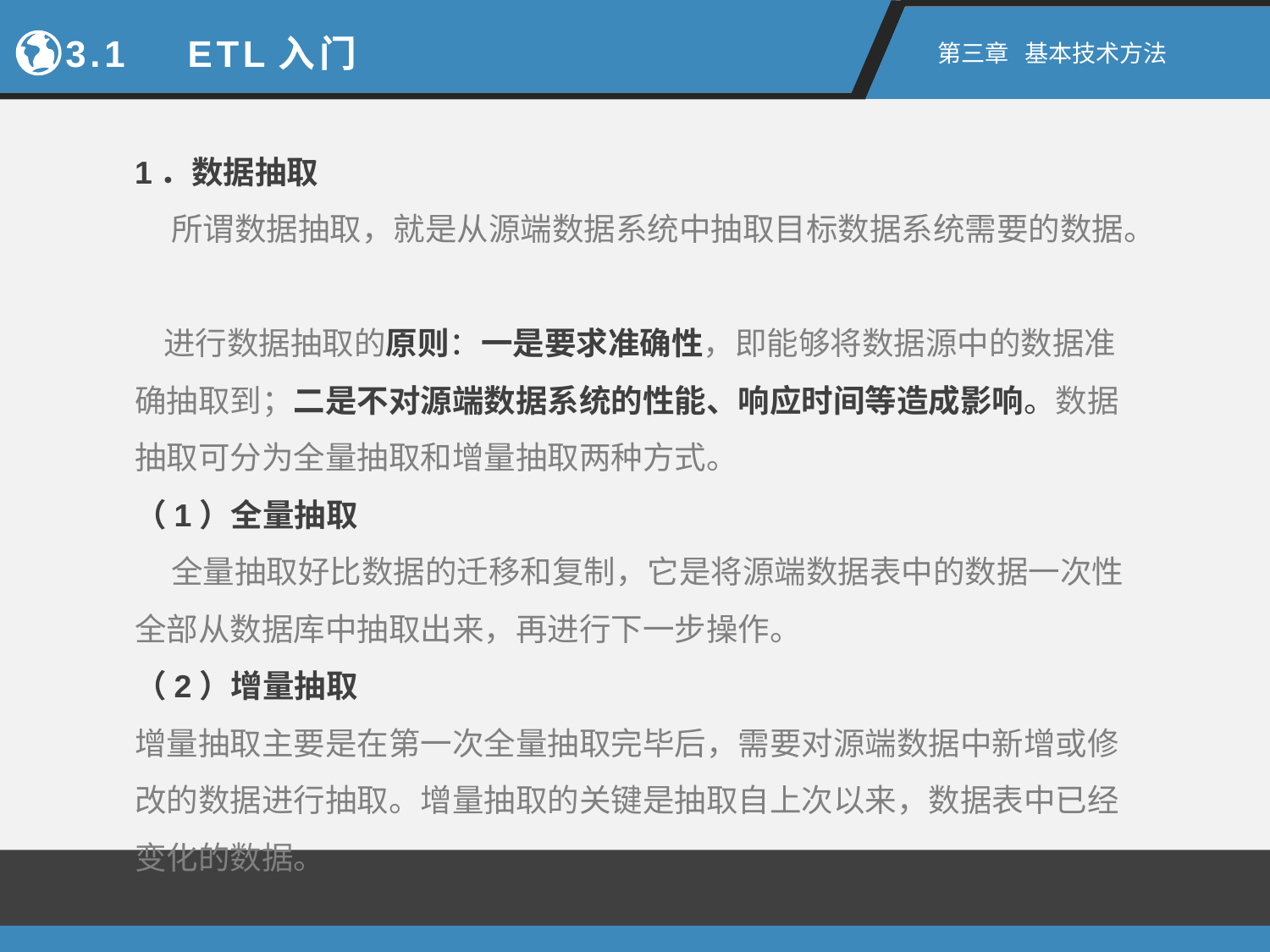

3.1　ETL入门

第三章   基本技术方法
1．数据抽取
    所谓数据抽取，就是从源端数据系统中抽取目标数据系统需要的数据。
    进行数据抽取的原则：一是要求准确性，即能够将数据源中的数据准确抽取到；二是不对源端数据系统的性能、响应时间等造成影响。数据抽取可分为全量抽取和增量抽取两种方式。
（1）全量抽取
    全量抽取好比数据的迁移和复制，它是将源端数据表中的数据一次性全部从数据库中抽取出来，再进行下一步操作。
（2）增量抽取
增量抽取主要是在第一次全量抽取完毕后，需要对源端数据中新增或修改的数据进行抽取。增量抽取的关键是抽取自上次以来，数据表中已经变化的数据。